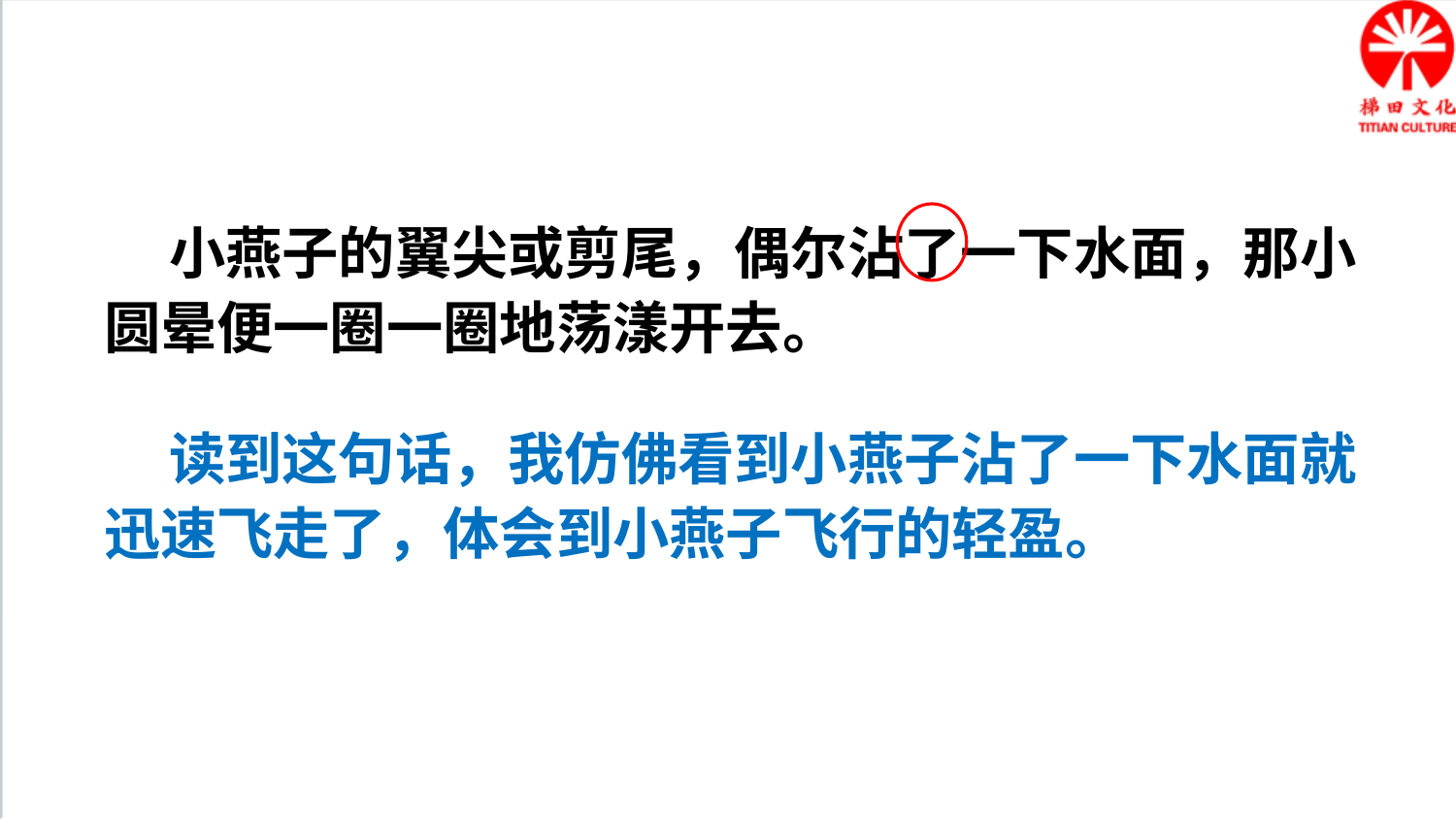

小燕子的翼尖或剪尾，偶尔沾了一下水面，那小圆晕便一圈一圈地荡漾开去。

    读到这句话，我仿佛看到小燕子沾了一下水面就迅速飞走了，体会到小燕子飞行的轻盈。